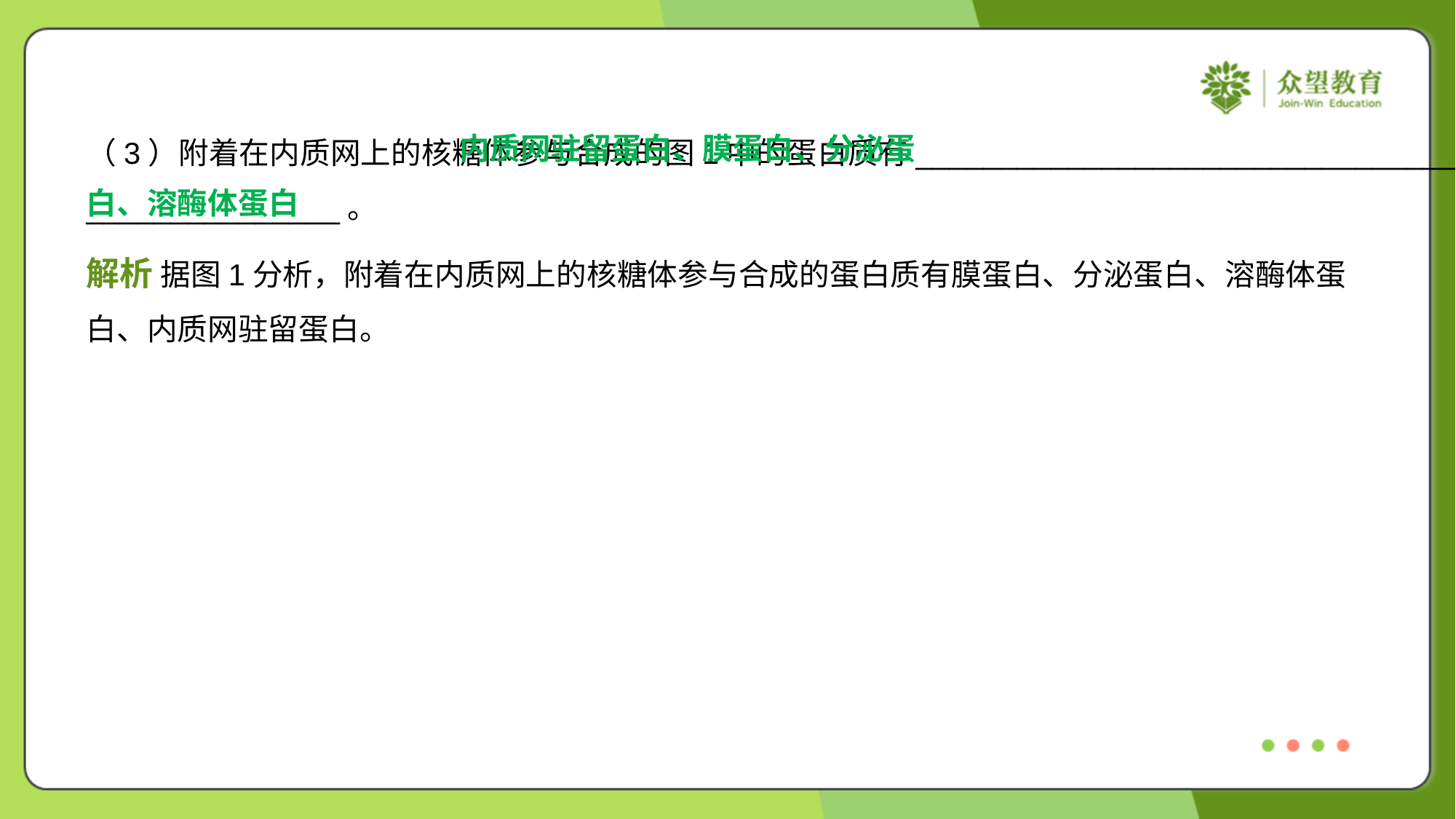

内质网驻留蛋白、膜蛋白、分泌蛋
白、溶酶体蛋白
（3）附着在内质网上的核糖体参与合成的图1中的蛋白质有________________________________
_______________。
解析 据图1分析，附着在内质网上的核糖体参与合成的蛋白质有膜蛋白、分泌蛋白、溶酶体蛋
白、内质网驻留蛋白。